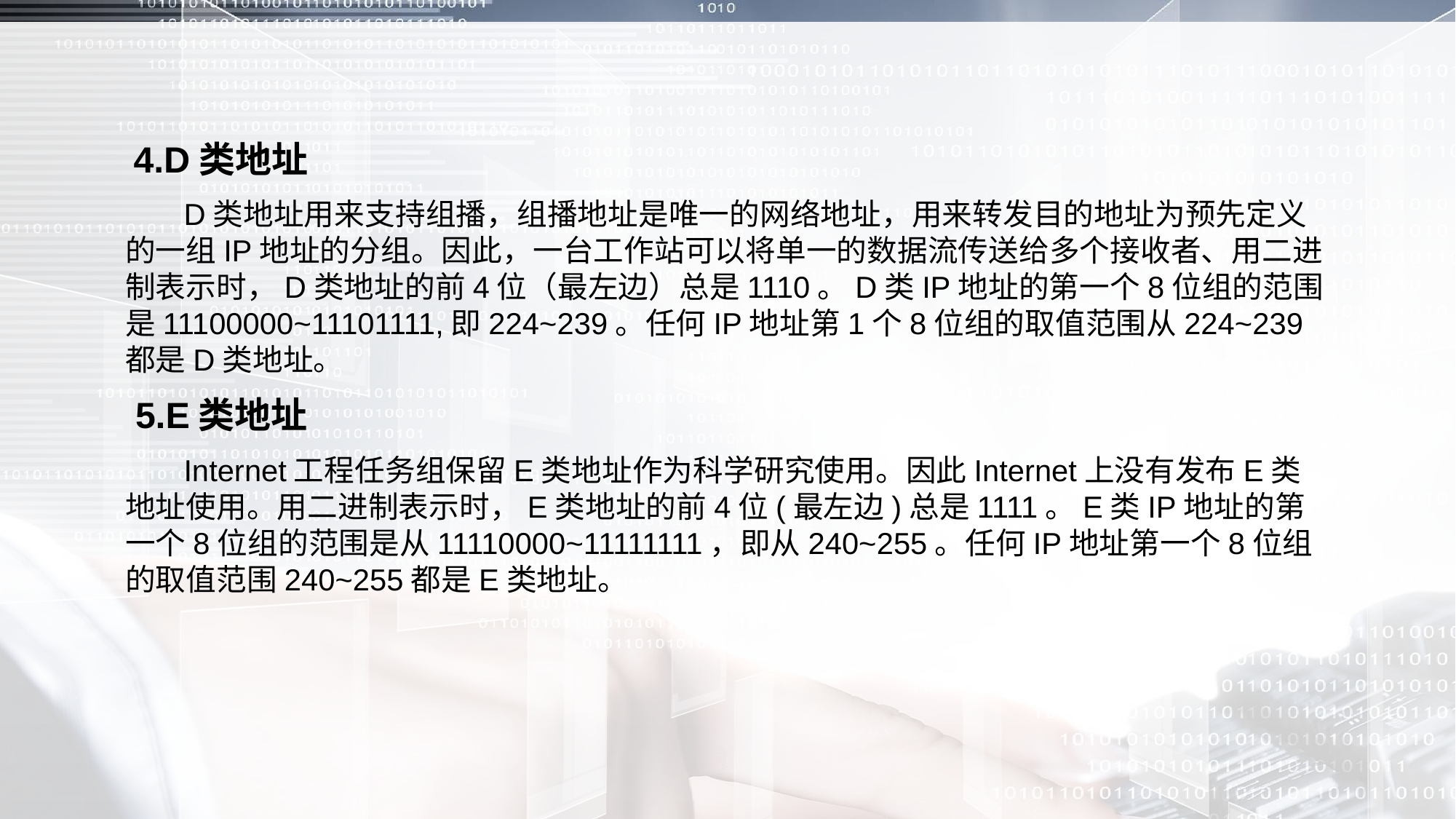

4.D类地址
       D类地址用来支持组播，组播地址是唯一的网络地址，用来转发目的地址为预先定义的一组IP地址的分组。因此，一台工作站可以将单一的数据流传送给多个接收者、用二进制表示时，D类地址的前4位（最左边）总是1110。D类IP地址的第一个8位组的范围是11100000~11101111,即224~239。任何IP地址第1个8位组的取值范围从224~239都是D类地址。
 5.E类地址
       Internet工程任务组保留E类地址作为科学研究使用。因此Internet上没有发布E类地址使用。用二进制表示时，E类地址的前4位(最左边)总是1111。E类IP地址的第一个8位组的范围是从11110000~11111111，即从240~255。任何IP地址第一个8位组的取值范围240~255都是E类地址。